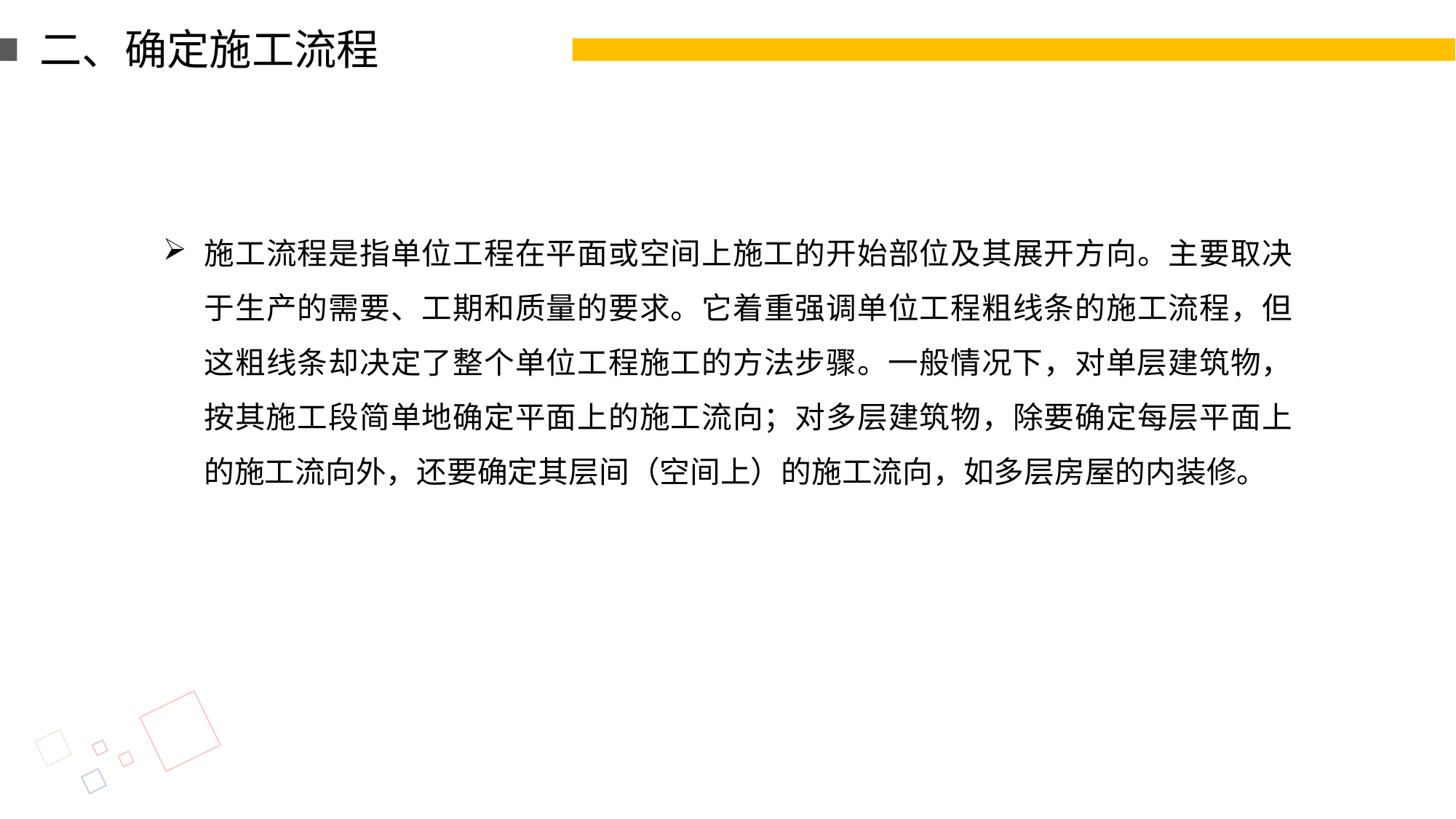

二、确定施工流程
施工流程是指单位工程在平面或空间上施工的开始部位及其展开方向。主要取决于生产的需要、工期和质量的要求。它着重强调单位工程粗线条的施工流程，但这粗线条却决定了整个单位工程施工的方法步骤。一般情况下，对单层建筑物，按其施工段简单地确定平面上的施工流向；对多层建筑物，除要确定每层平面上的施工流向外，还要确定其层间（空间上）的施工流向，如多层房屋的内装修。